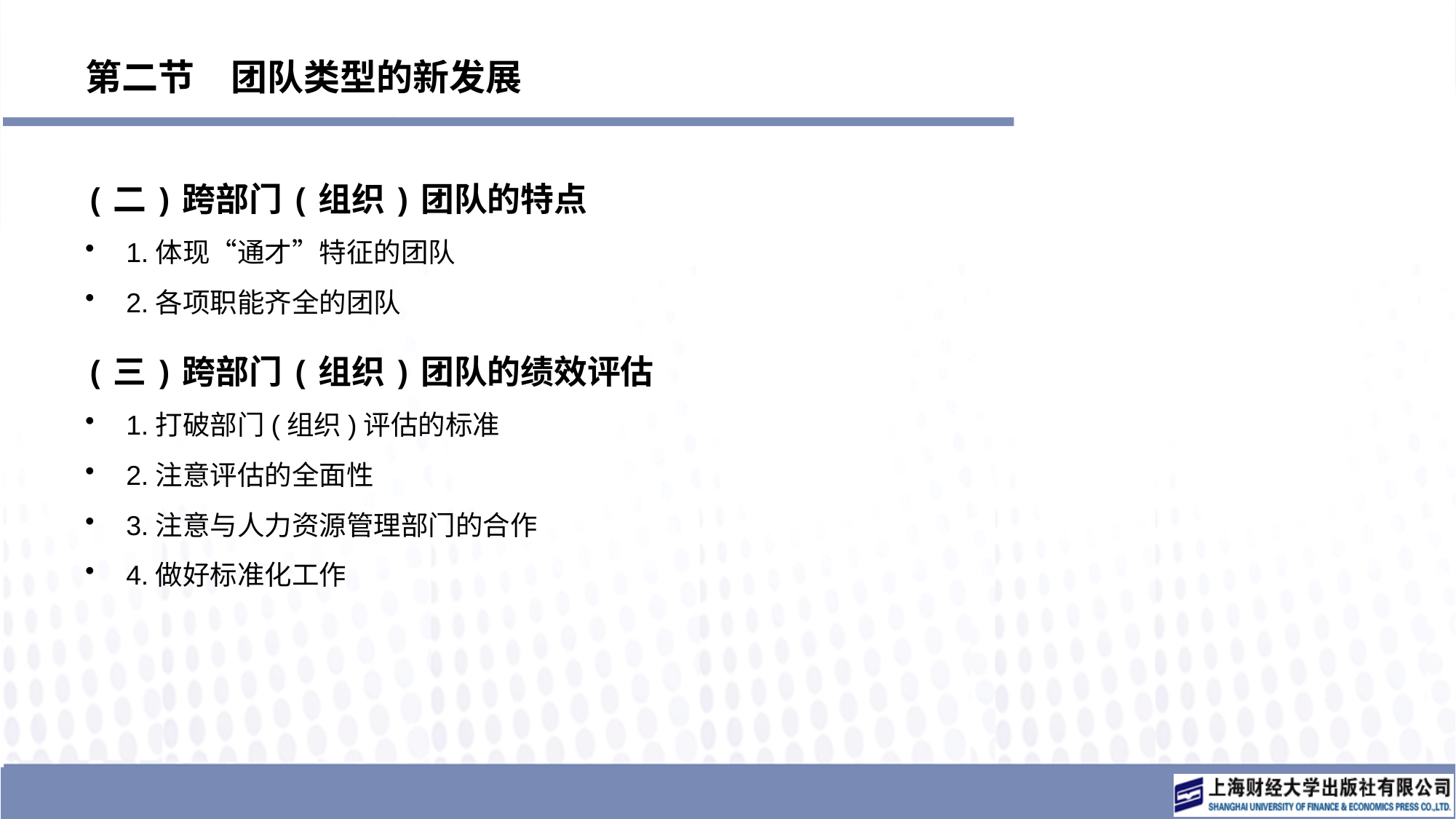

# 第二节　团队类型的新发展
(二)跨部门(组织)团队的特点
1.体现“通才”特征的团队
2.各项职能齐全的团队
(三)跨部门(组织)团队的绩效评估
1.打破部门(组织)评估的标准
2.注意评估的全面性
3.注意与人力资源管理部门的合作
4.做好标准化工作